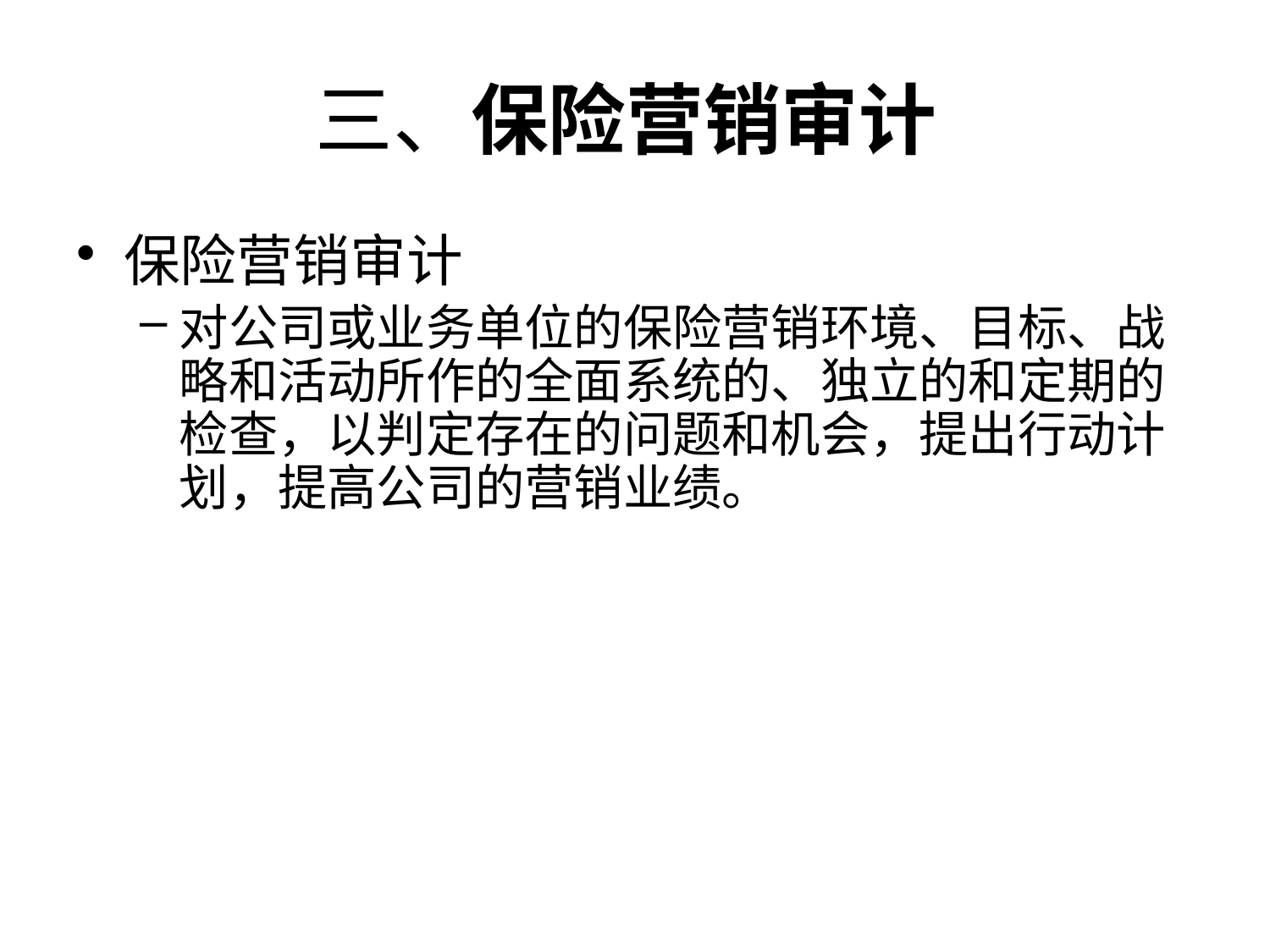

# 三、保险营销审计
保险营销审计
对公司或业务单位的保险营销环境、目标、战略和活动所作的全面系统的、独立的和定期的检查，以判定存在的问题和机会，提出行动计划，提高公司的营销业绩。